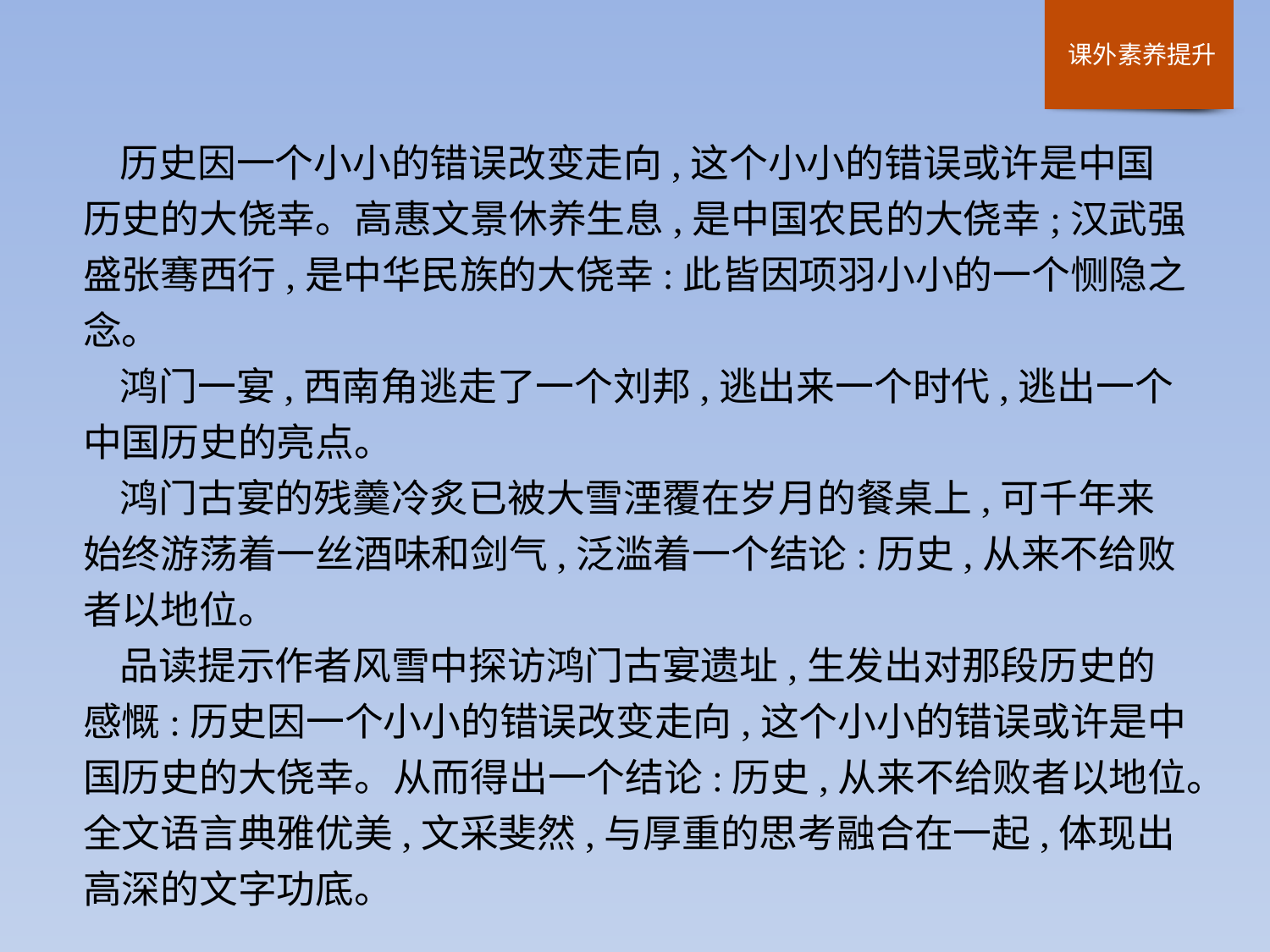

历史因一个小小的错误改变走向,这个小小的错误或许是中国历史的大侥幸。高惠文景休养生息,是中国农民的大侥幸;汉武强盛张骞西行,是中华民族的大侥幸:此皆因项羽小小的一个恻隐之念。
鸿门一宴,西南角逃走了一个刘邦,逃出来一个时代,逃出一个中国历史的亮点。
鸿门古宴的残羹冷炙已被大雪湮覆在岁月的餐桌上,可千年来始终游荡着一丝酒味和剑气,泛滥着一个结论:历史,从来不给败者以地位。
品读提示作者风雪中探访鸿门古宴遗址,生发出对那段历史的感慨:历史因一个小小的错误改变走向,这个小小的错误或许是中国历史的大侥幸。从而得出一个结论:历史,从来不给败者以地位。全文语言典雅优美,文采斐然,与厚重的思考融合在一起,体现出高深的文字功底。